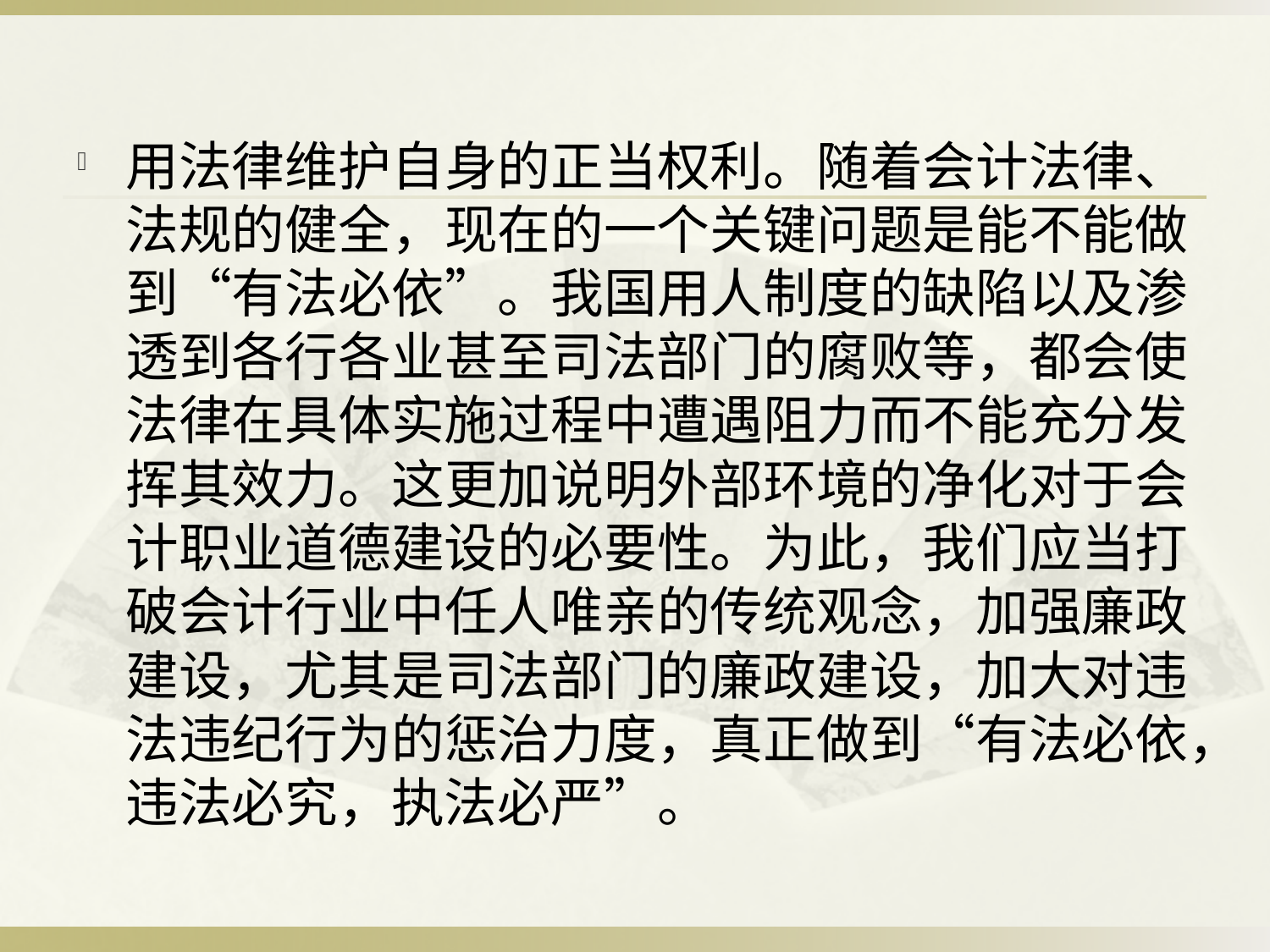

用法律维护自身的正当权利。随着会计法律、法规的健全，现在的一个关键问题是能不能做到“有法必依”。我国用人制度的缺陷以及渗透到各行各业甚至司法部门的腐败等，都会使法律在具体实施过程中遭遇阻力而不能充分发挥其效力。这更加说明外部环境的净化对于会计职业道德建设的必要性。为此，我们应当打破会计行业中任人唯亲的传统观念，加强廉政建设，尤其是司法部门的廉政建设，加大对违法违纪行为的惩治力度，真正做到“有法必依，违法必究，执法必严”。